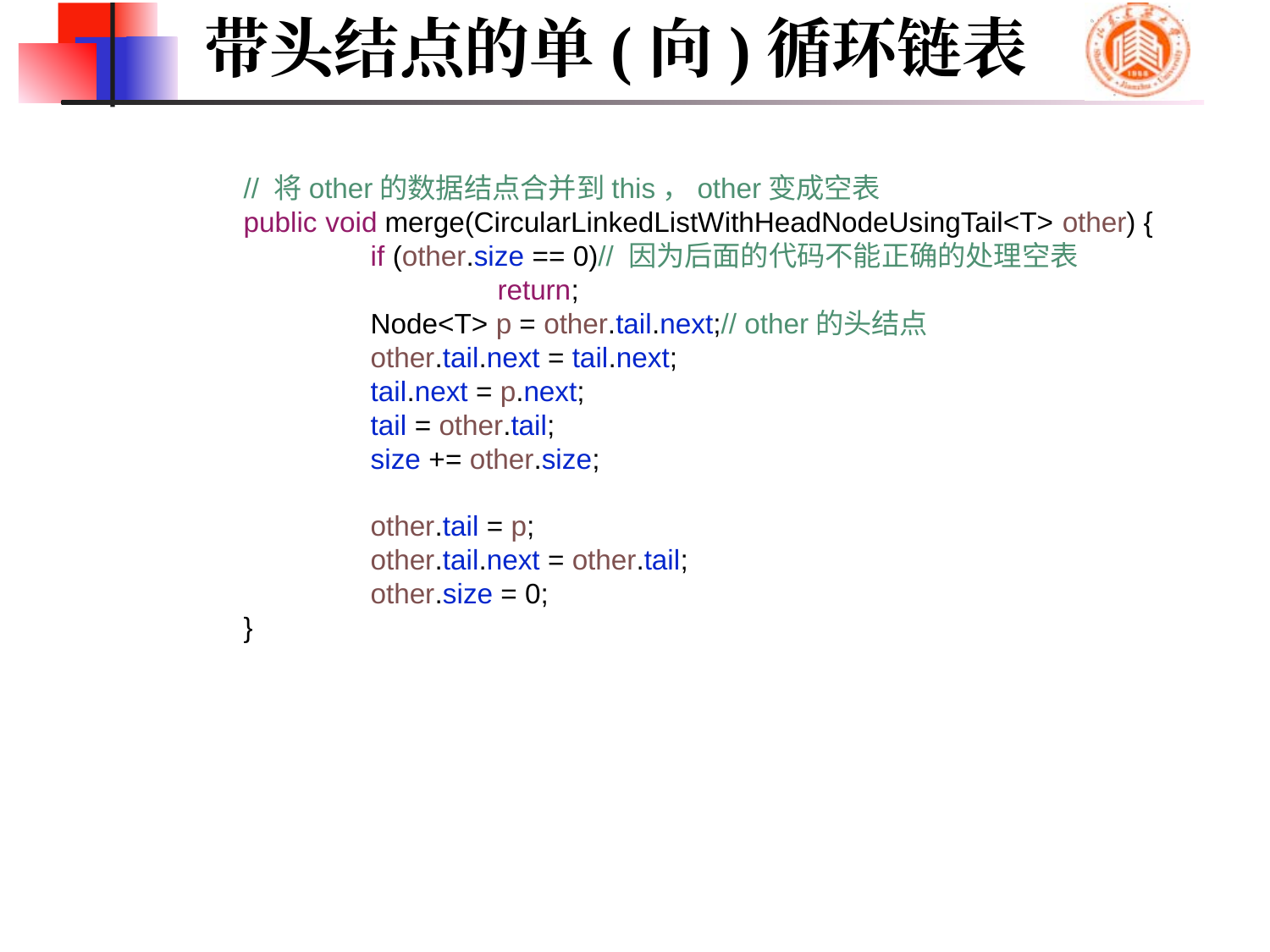

带头结点的单(向)循环链表
	// 将other的数据结点合并到this，other变成空表
	public void merge(CircularLinkedListWithHeadNodeUsingTail<T> other) {
		if (other.size == 0)// 因为后面的代码不能正确的处理空表
			return;
		Node<T> p = other.tail.next;// other的头结点
		other.tail.next = tail.next;
		tail.next = p.next;
		tail = other.tail;
		size += other.size;

		other.tail = p;
		other.tail.next = other.tail;
		other.size = 0;
	}